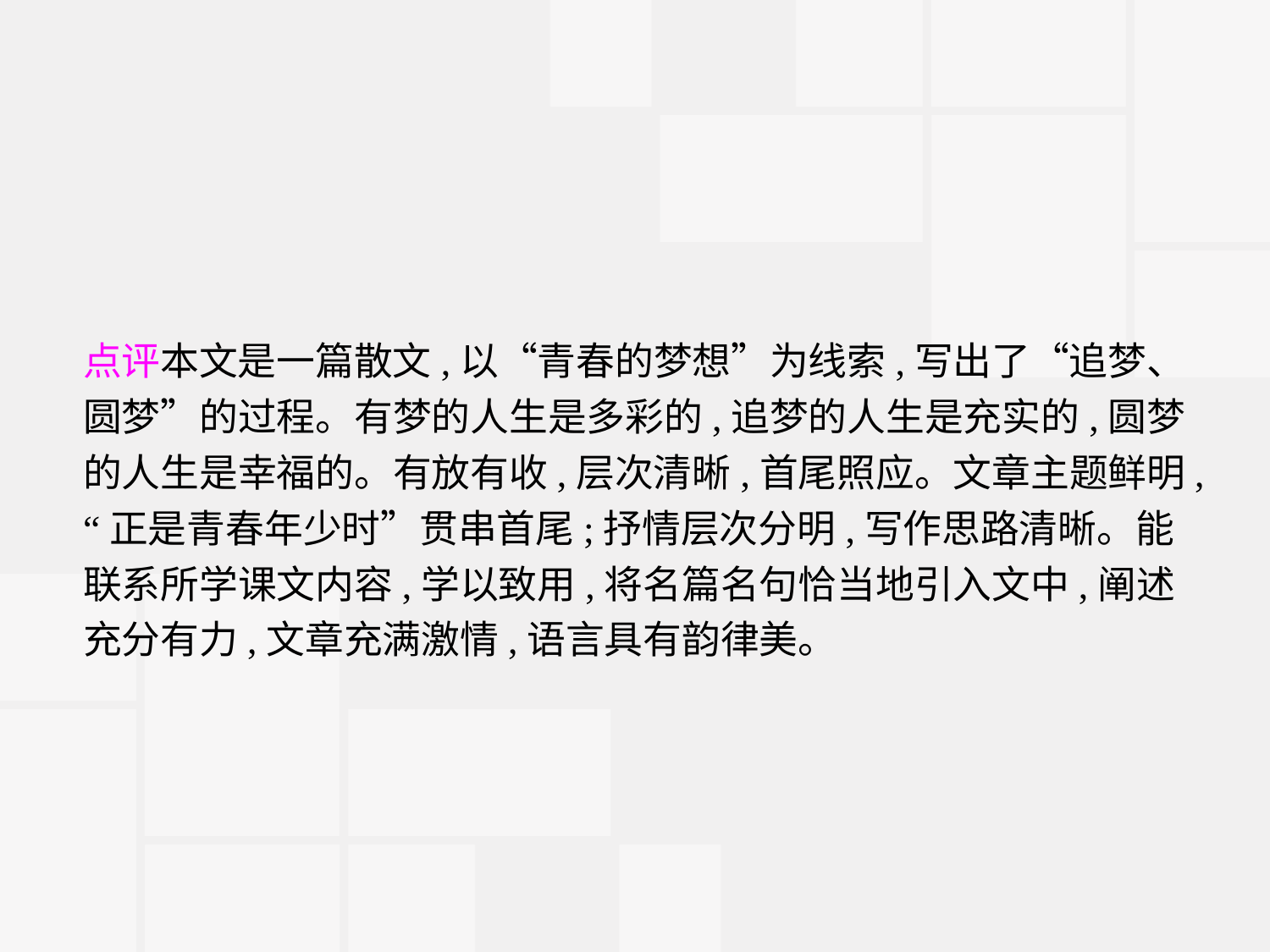

点评本文是一篇散文,以“青春的梦想”为线索,写出了“追梦、圆梦”的过程。有梦的人生是多彩的,追梦的人生是充实的,圆梦的人生是幸福的。有放有收,层次清晰,首尾照应。文章主题鲜明,“正是青春年少时”贯串首尾;抒情层次分明,写作思路清晰。能联系所学课文内容,学以致用,将名篇名句恰当地引入文中,阐述充分有力,文章充满激情,语言具有韵律美。